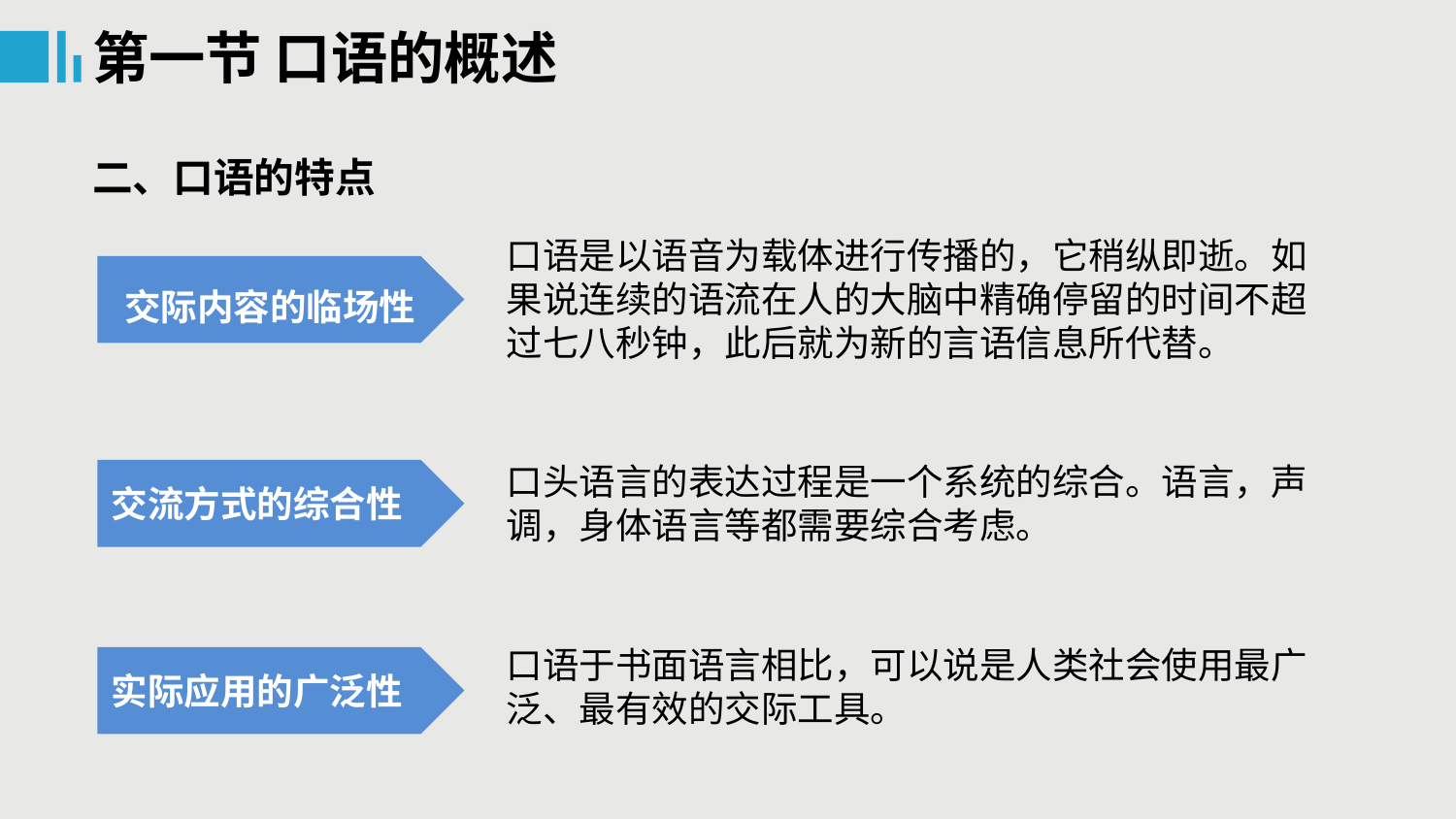

第一节 口语的概述

二、口语的特点
口语是以语音为载体进行传播的，它稍纵即逝。如果说连续的语流在人的大脑中精确停留的时间不超过七八秒钟，此后就为新的言语信息所代替。
交际内容的临场性
口头语言的表达过程是一个系统的综合。语言，声调，身体语言等都需要综合考虑。
交流方式的综合性
口语于书面语言相比，可以说是人类社会使用最广泛、最有效的交际工具。
实际应用的广泛性